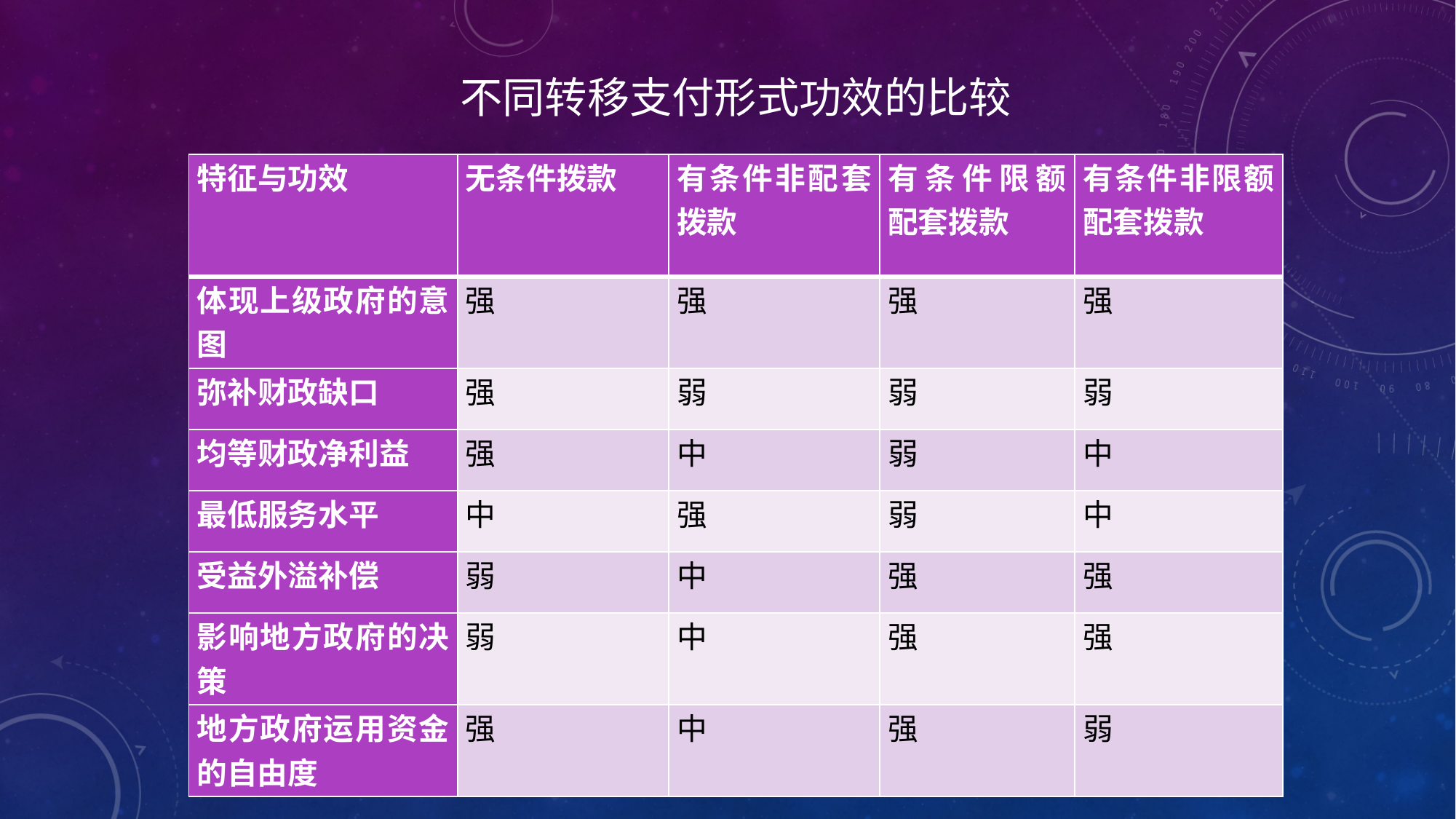

不同转移支付形式功效的比较
| 特征与功效 | 无条件拨款 | 有条件非配套拨款 | 有条件限额配套拨款 | 有条件非限额配套拨款 |
| --- | --- | --- | --- | --- |
| 体现上级政府的意图 | 强 | 强 | 强 | 强 |
| 弥补财政缺口 | 强 | 弱 | 弱 | 弱 |
| 均等财政净利益 | 强 | 中 | 弱 | 中 |
| 最低服务水平 | 中 | 强 | 弱 | 中 |
| 受益外溢补偿 | 弱 | 中 | 强 | 强 |
| 影响地方政府的决策 | 弱 | 中 | 强 | 强 |
| 地方政府运用资金的自由度 | 强 | 中 | 强 | 弱 |